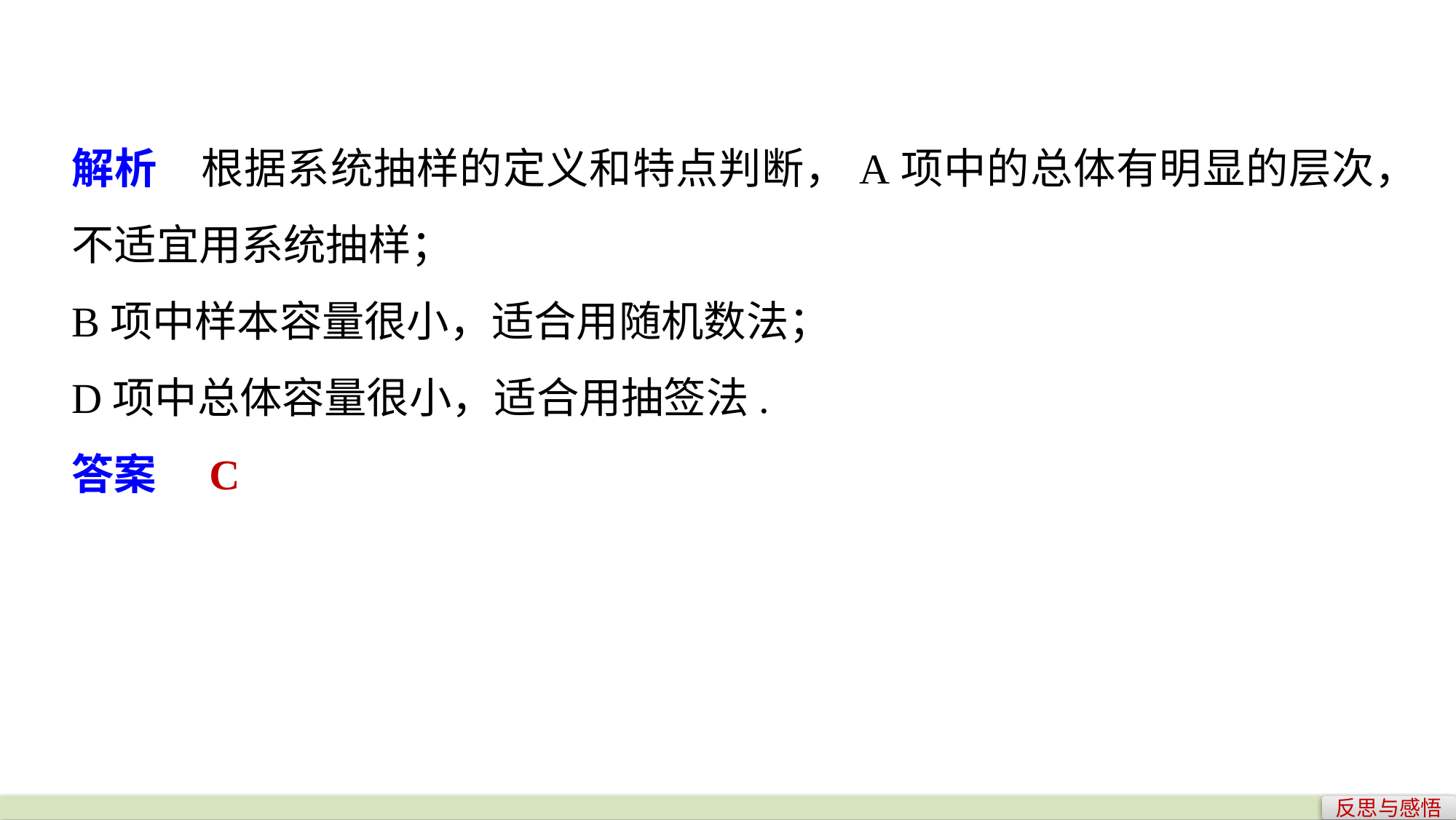

解析　根据系统抽样的定义和特点判断，A项中的总体有明显的层次，不适宜用系统抽样；
B项中样本容量很小，适合用随机数法；
D项中总体容量很小，适合用抽签法.
答案　C
反思与感悟